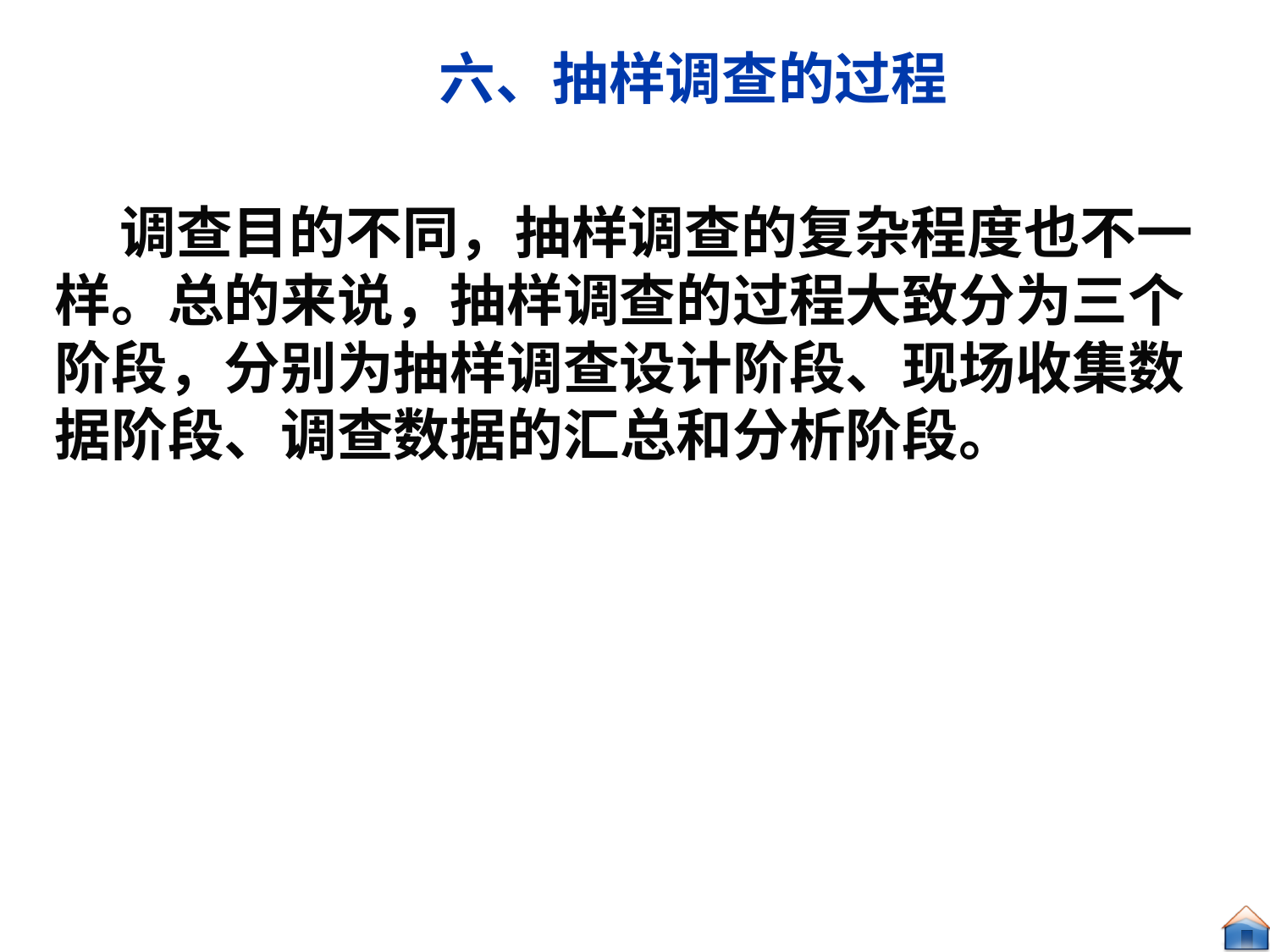

# 六、抽样调查的过程
    调查目的不同，抽样调查的复杂程度也不一样。总的来说，抽样调查的过程大致分为三个阶段，分别为抽样调查设计阶段、现场收集数据阶段、调查数据的汇总和分析阶段。